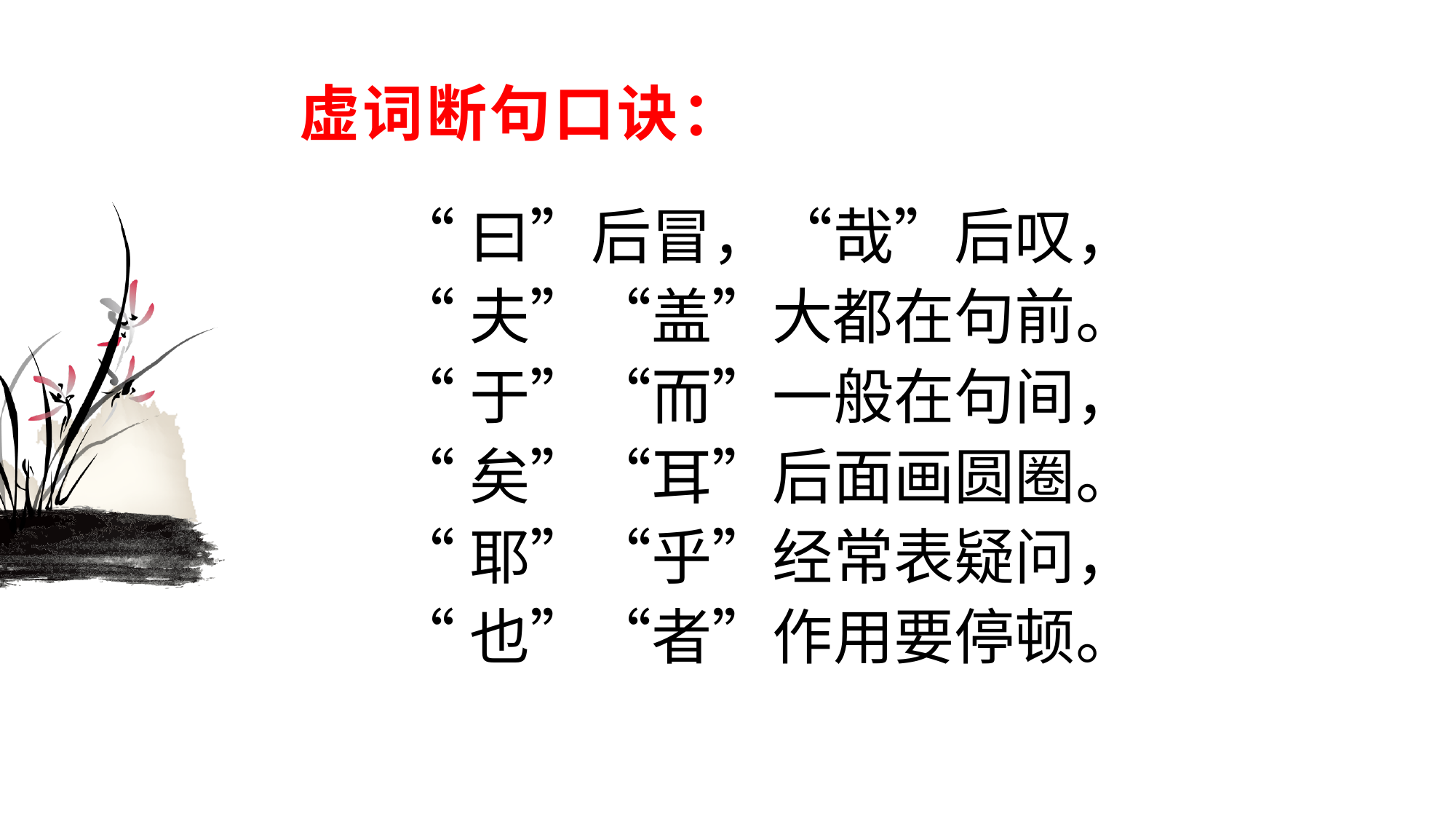

# 虚词断句口诀：
“曰”后冒，“哉”后叹，
“夫”“盖”大都在句前。
“于”“而”一般在句间，
“矣”“耳”后面画圆圈。
“耶”“乎”经常表疑问，
“也”“者”作用要停顿。